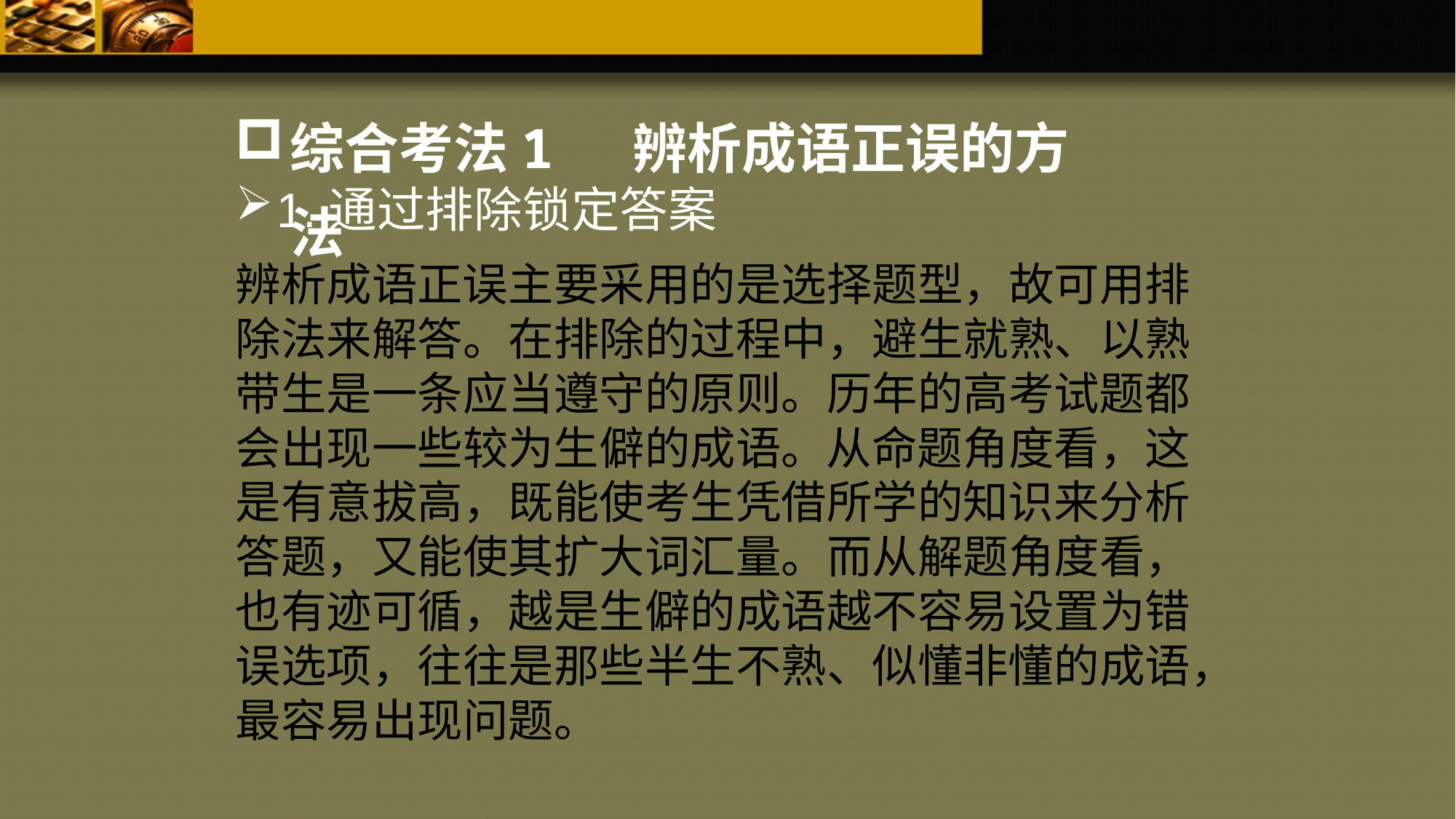

综合考法1  辨析成语正误的方法
1.通过排除锁定答案
辨析成语正误主要采用的是选择题型，故可用排除法来解答。在排除的过程中，避生就熟、以熟带生是一条应当遵守的原则。历年的高考试题都会出现一些较为生僻的成语。从命题角度看，这是有意拔高，既能使考生凭借所学的知识来分析答题，又能使其扩大词汇量。而从解题角度看，也有迹可循，越是生僻的成语越不容易设置为错误选项，往往是那些半生不熟、似懂非懂的成语，最容易出现问题。